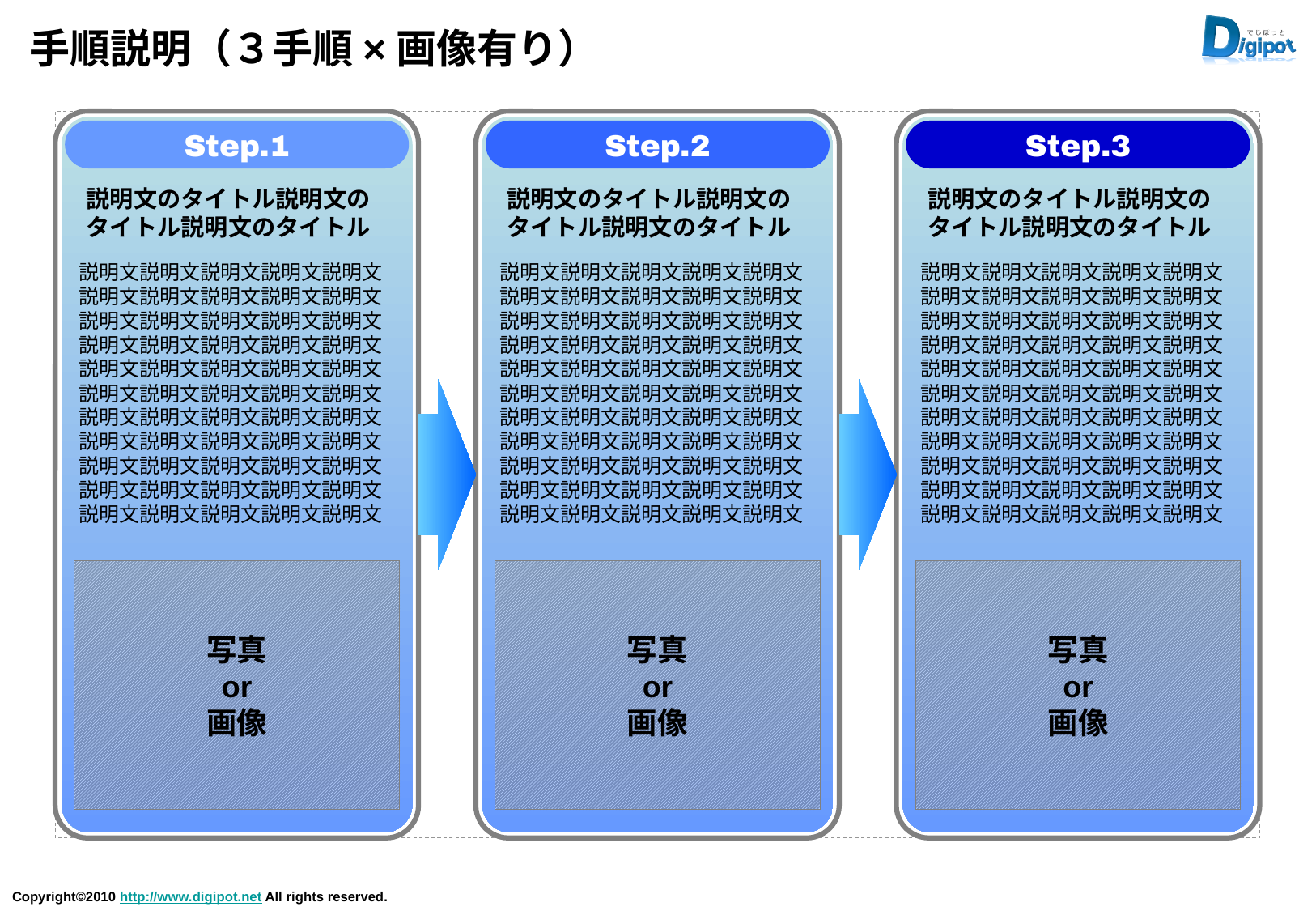

# 手順説明（３手順×画像有り）

Step.1
Step.2
Step.3
説明文のタイトル説明文のタイトル説明文のタイトル
説明文のタイトル説明文のタイトル説明文のタイトル
説明文のタイトル説明文のタイトル説明文のタイトル
説明文説明文説明文説明文説明文説明文説明文説明文説明文説明文説明文説明文説明文説明文説明文説明文説明文説明文説明文説明文説明文説明文説明文説明文説明文説明文説明文説明文説明文説明文説明文説明文説明文説明文説明文説明文説明文説明文説明文説明文説明文説明文説明文説明文説明文説明文説明文説明文説明文説明文説明文説明文説明文説明文説明文
説明文説明文説明文説明文説明文説明文説明文説明文説明文説明文説明文説明文説明文説明文説明文説明文説明文説明文説明文説明文説明文説明文説明文説明文説明文説明文説明文説明文説明文説明文説明文説明文説明文説明文説明文説明文説明文説明文説明文説明文説明文説明文説明文説明文説明文説明文説明文説明文説明文説明文説明文説明文説明文説明文説明文
説明文説明文説明文説明文説明文説明文説明文説明文説明文説明文説明文説明文説明文説明文説明文説明文説明文説明文説明文説明文説明文説明文説明文説明文説明文説明文説明文説明文説明文説明文説明文説明文説明文説明文説明文説明文説明文説明文説明文説明文説明文説明文説明文説明文説明文説明文説明文説明文説明文説明文説明文説明文説明文説明文説明文

写真
or
画像
写真
or
画像
写真
or
画像